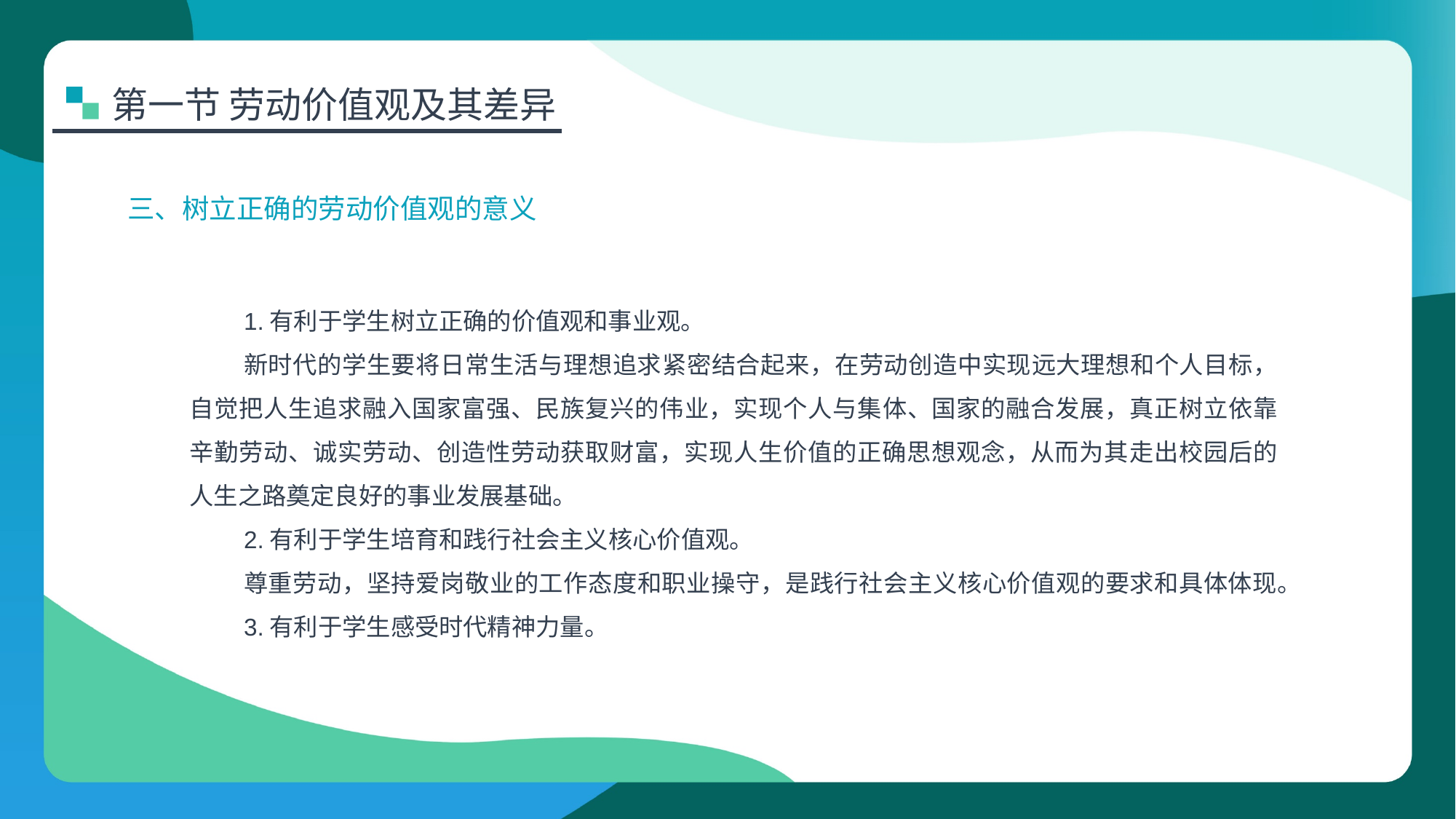

第一节 劳动价值观及其差异

三、树立正确的劳动价值观的意义
1.有利于学生树立正确的价值观和事业观。
新时代的学生要将日常生活与理想追求紧密结合起来，在劳动创造中实现远大理想和个人目标，自觉把人生追求融入国家富强、民族复兴的伟业，实现个人与集体、国家的融合发展，真正树立依靠辛勤劳动、诚实劳动、创造性劳动获取财富，实现人生价值的正确思想观念，从而为其走出校园后的人生之路奠定良好的事业发展基础。
2.有利于学生培育和践行社会主义核心价值观。
尊重劳动，坚持爱岗敬业的工作态度和职业操守，是践行社会主义核心价值观的要求和具体体现。
3.有利于学生感受时代精神力量。